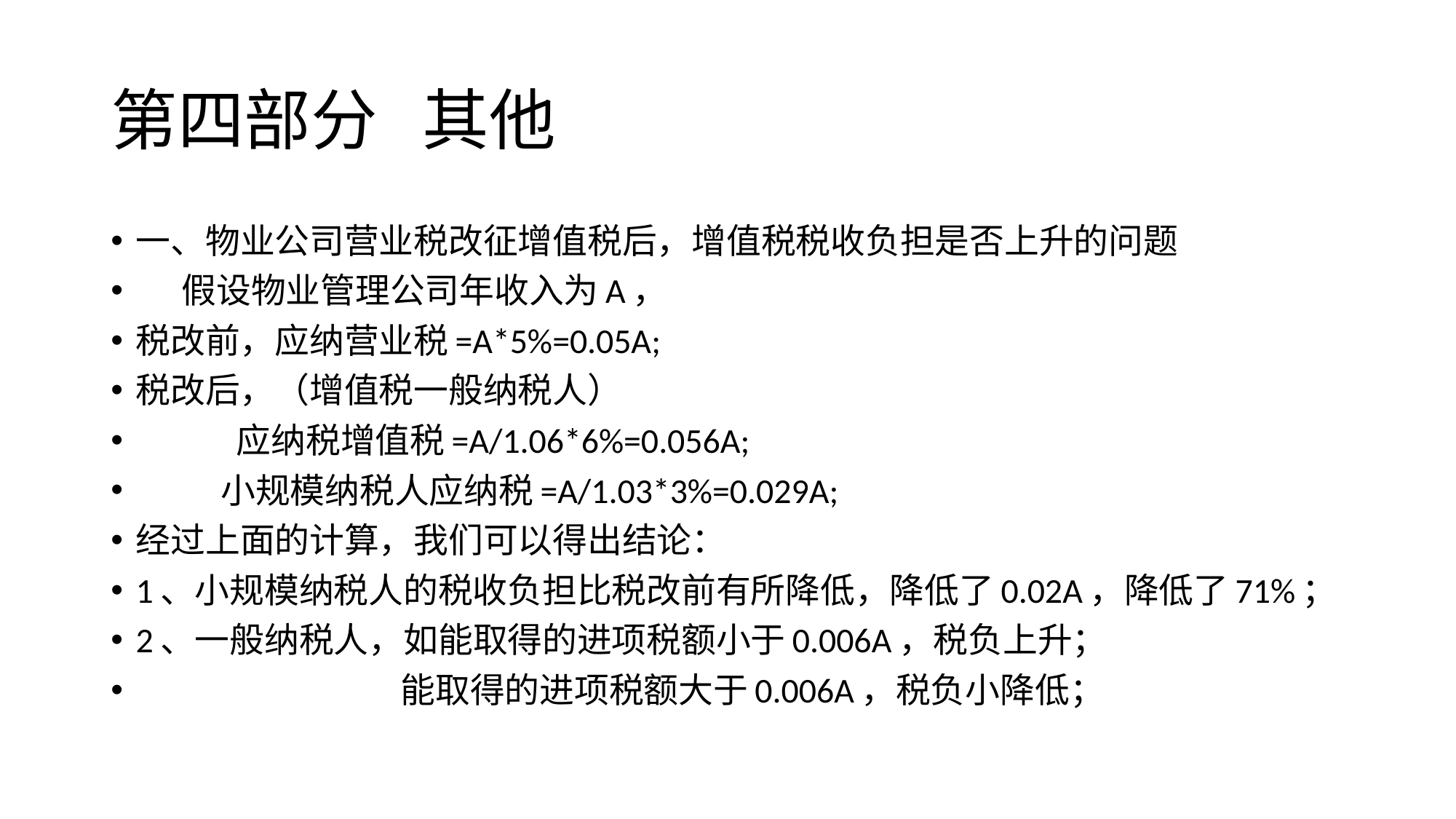

# 第四部分   其他
一、物业公司营业税改征增值税后，增值税税收负担是否上升的问题
     假设物业管理公司年收入为A，
税改前，应纳营业税=A*5%=0.05A;
税改后，（增值税一般纳税人）
            应纳税增值税=A/1.06*6%=0.056A;
          小规模纳税人应纳税=A/1.03*3%=0.029A;
经过上面的计算，我们可以得出结论：
1、小规模纳税人的税收负担比税改前有所降低，降低了0.02A，降低了71%；
2、一般纳税人，如能取得的进项税额小于0.006A，税负上升；
                                 能取得的进项税额大于0.006A，税负小降低；